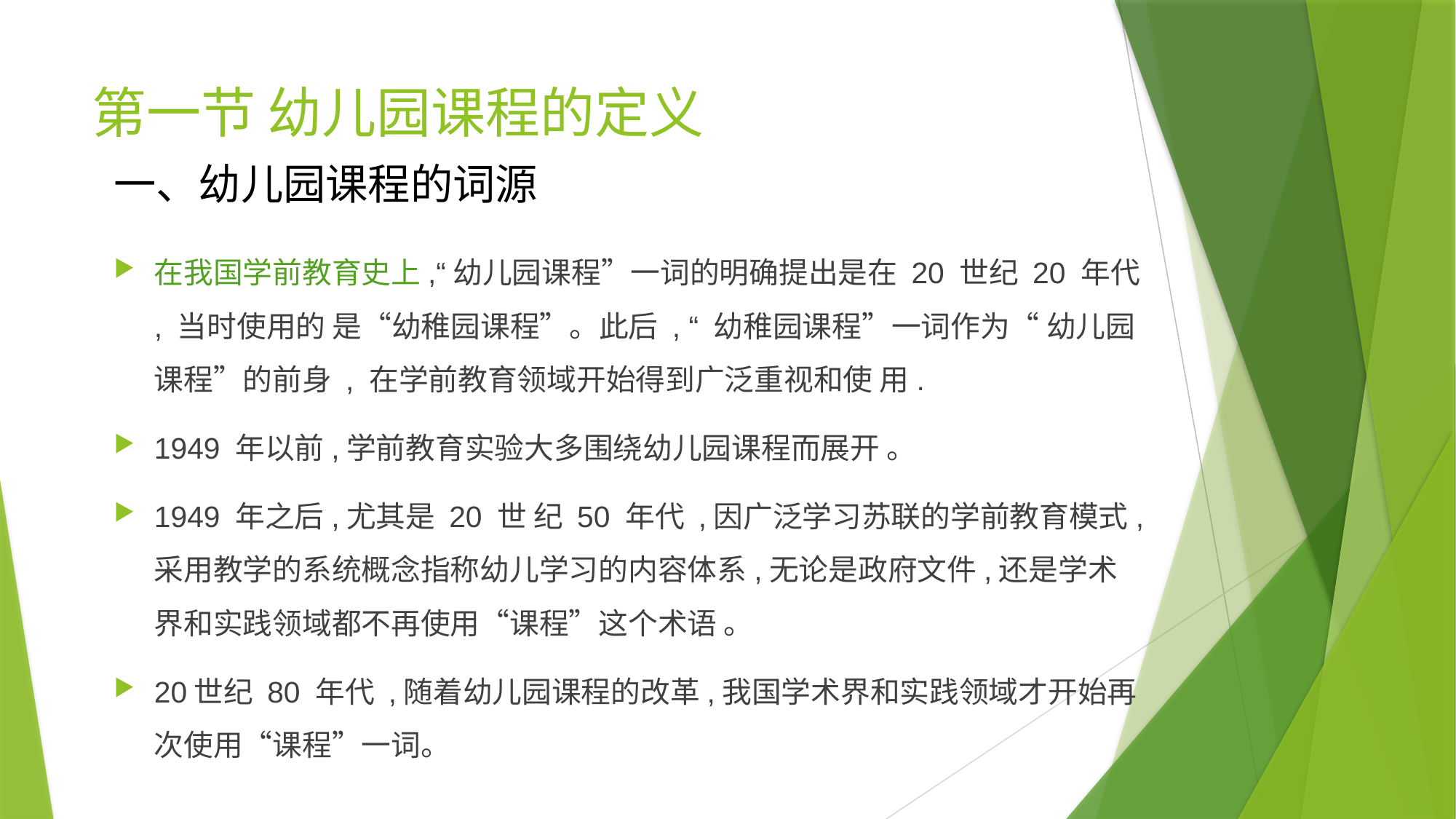

# 第一节 幼儿园课程的定义
一、幼儿园课程的词源
在我国学前教育史上,“幼儿园课程”一词的明确提出是在 20 世纪 20 年代 , 当时使用的 是“幼稚园课程”。此后 , “ 幼稚园课程”一词作为“ 幼儿园课程”的前身 , 在学前教育领域开始得到广泛重视和使 用.
1949 年以前,学前教育实验大多围绕幼儿园课程而展开 。
1949 年之后,尤其是 20 世 纪 50 年代 ,因广泛学习苏联的学前教育模式,采用教学的系统概念指称幼儿学习的内容体系,无论是政府文件,还是学术界和实践领域都不再使用“课程”这个术语 。
20世纪 80 年代 ,随着幼儿园课程的改革,我国学术界和实践领域才开始再次使用“课程”一词。